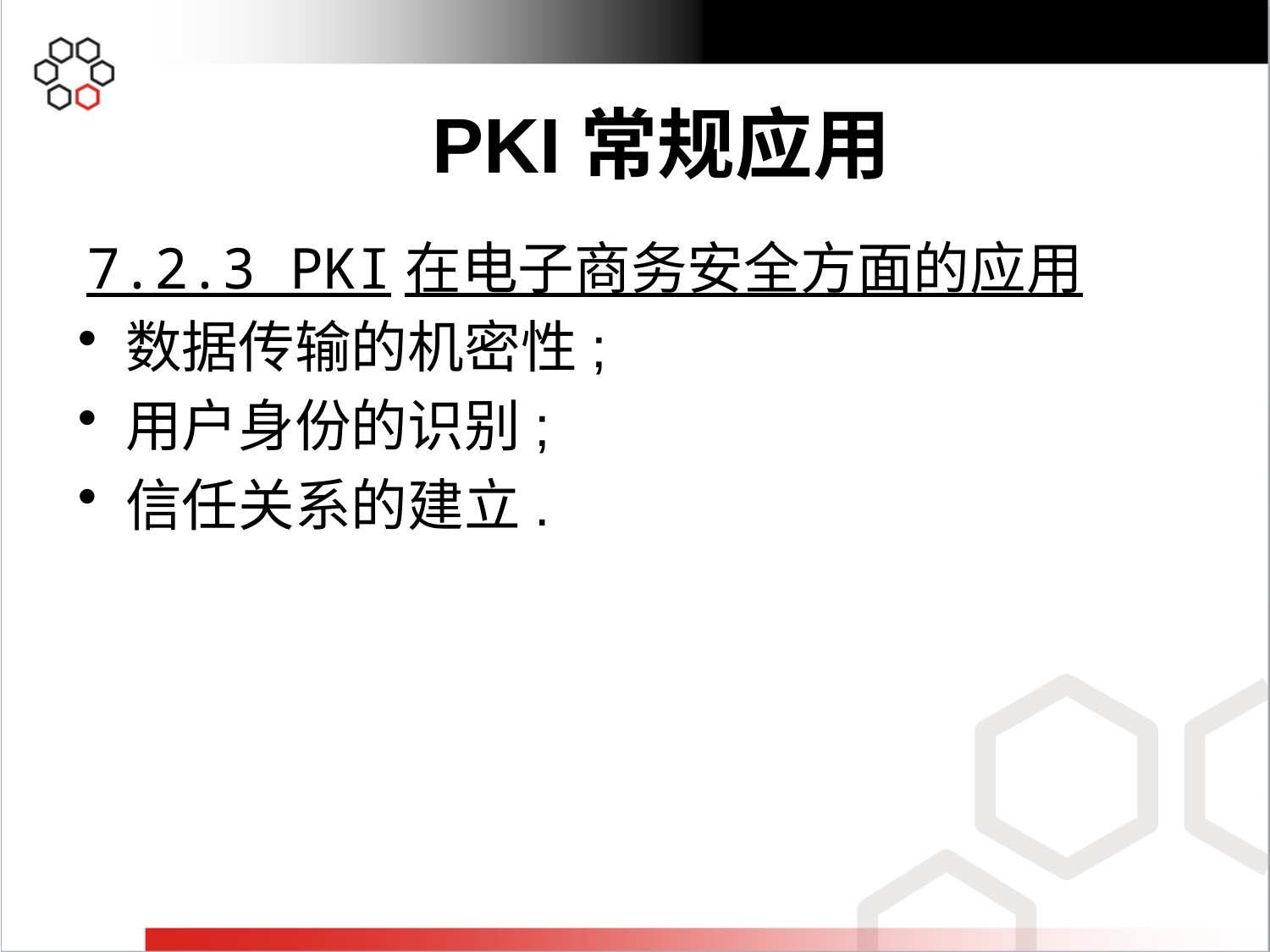

7.2.3 PKI在电子商务安全方面的应用
数据传输的机密性;
用户身份的识别;
信任关系的建立.